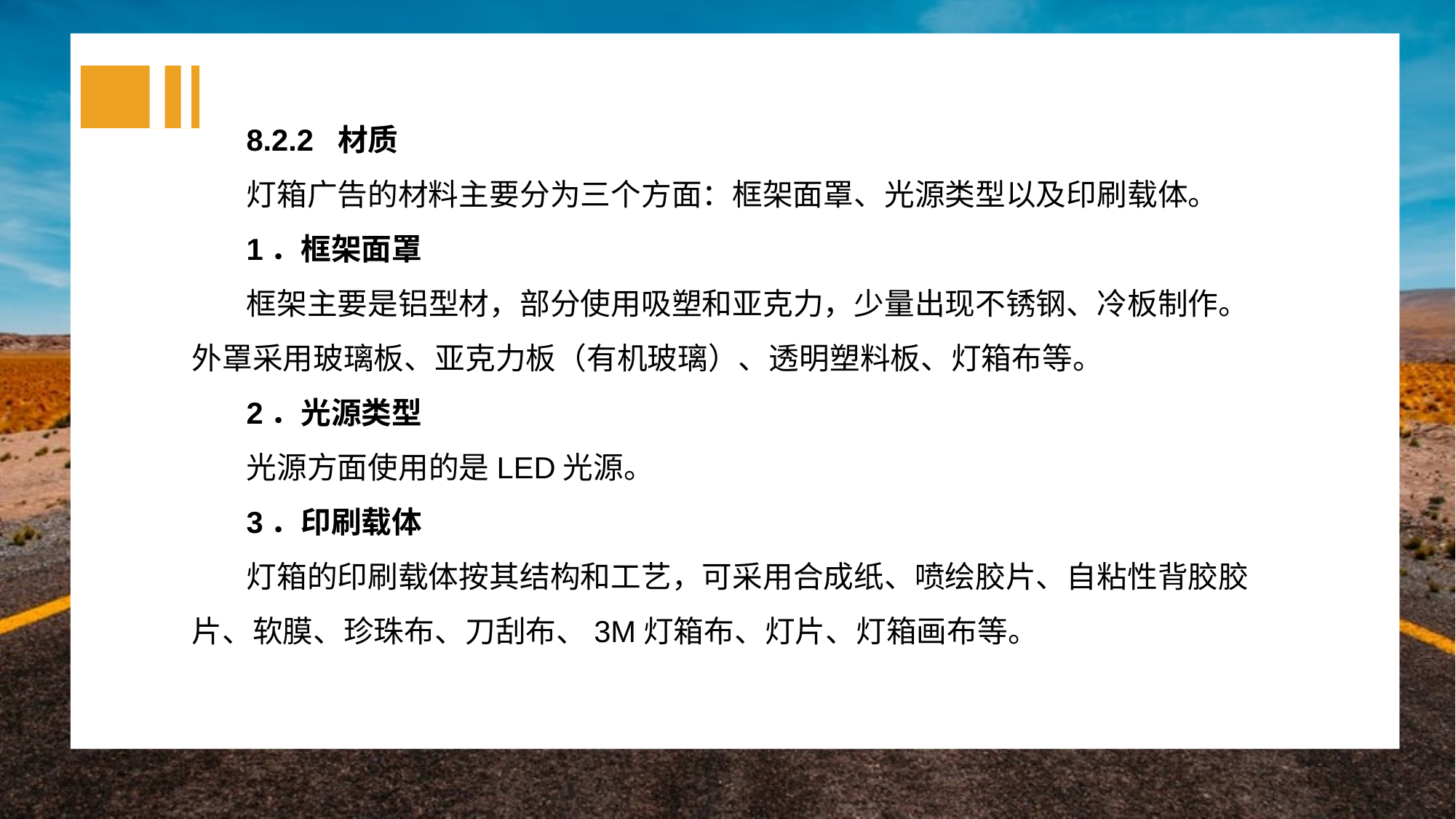

8.2.2  材质
灯箱广告的材料主要分为三个方面：框架面罩、光源类型以及印刷载体。
1．框架面罩
框架主要是铝型材，部分使用吸塑和亚克力，少量出现不锈钢、冷板制作。外罩采用玻璃板、亚克力板（有机玻璃）、透明塑料板、灯箱布等。
2．光源类型
光源方面使用的是LED光源。
3．印刷载体
灯箱的印刷载体按其结构和工艺，可采用合成纸、喷绘胶片、自粘性背胶胶片、软膜、珍珠布、刀刮布、3M灯箱布、灯片、灯箱画布等。